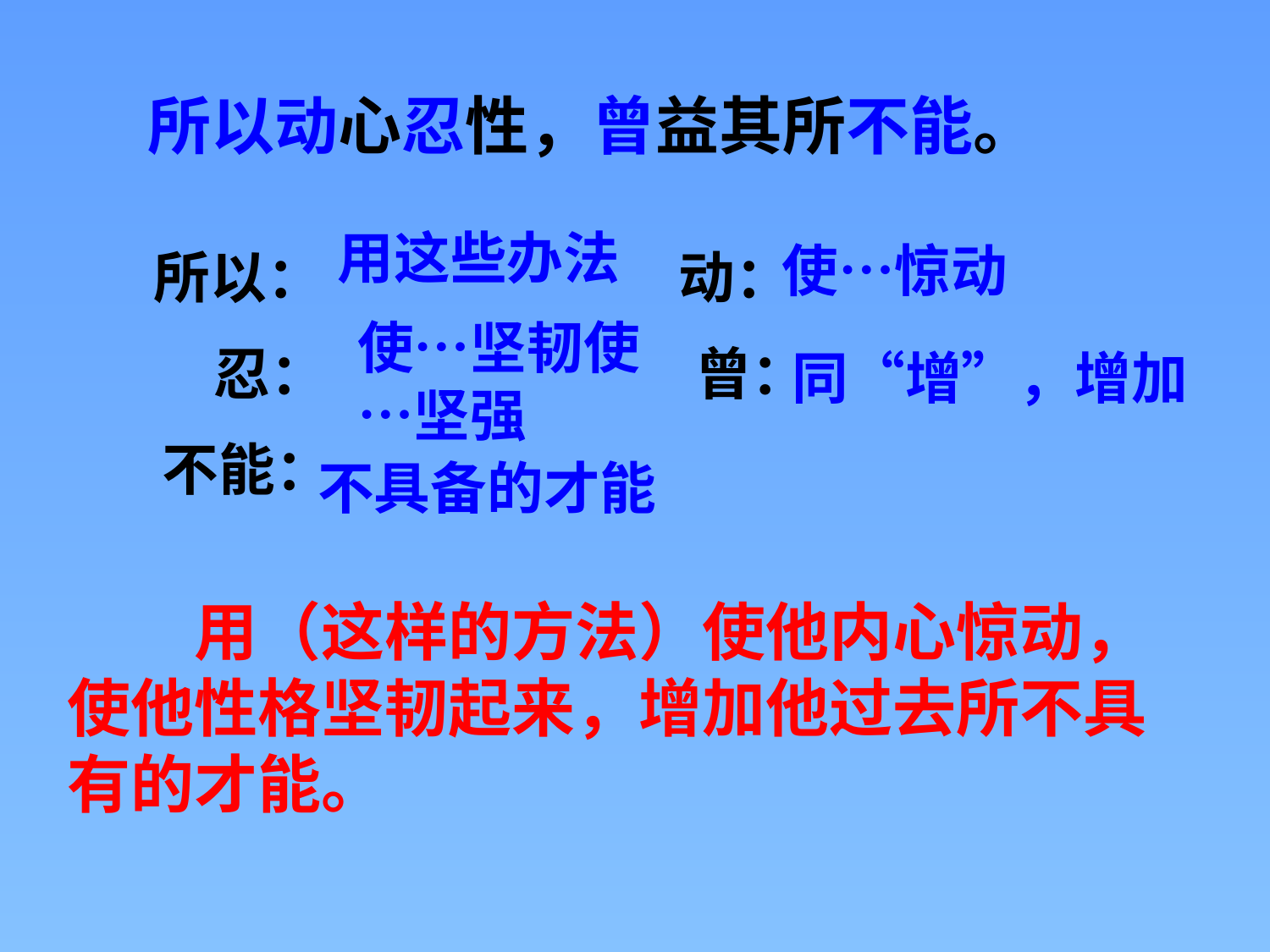

所以动心忍性，曾益其所不能。
用这些办法
使…惊动
　所以：　　　　          动：
        忍：　　　　           曾：
    不能：
使…坚韧使…坚强
同“增”，增加
不具备的才能
　　用（这样的方法）使他内心惊动，使他性格坚韧起来，增加他过去所不具有的才能。